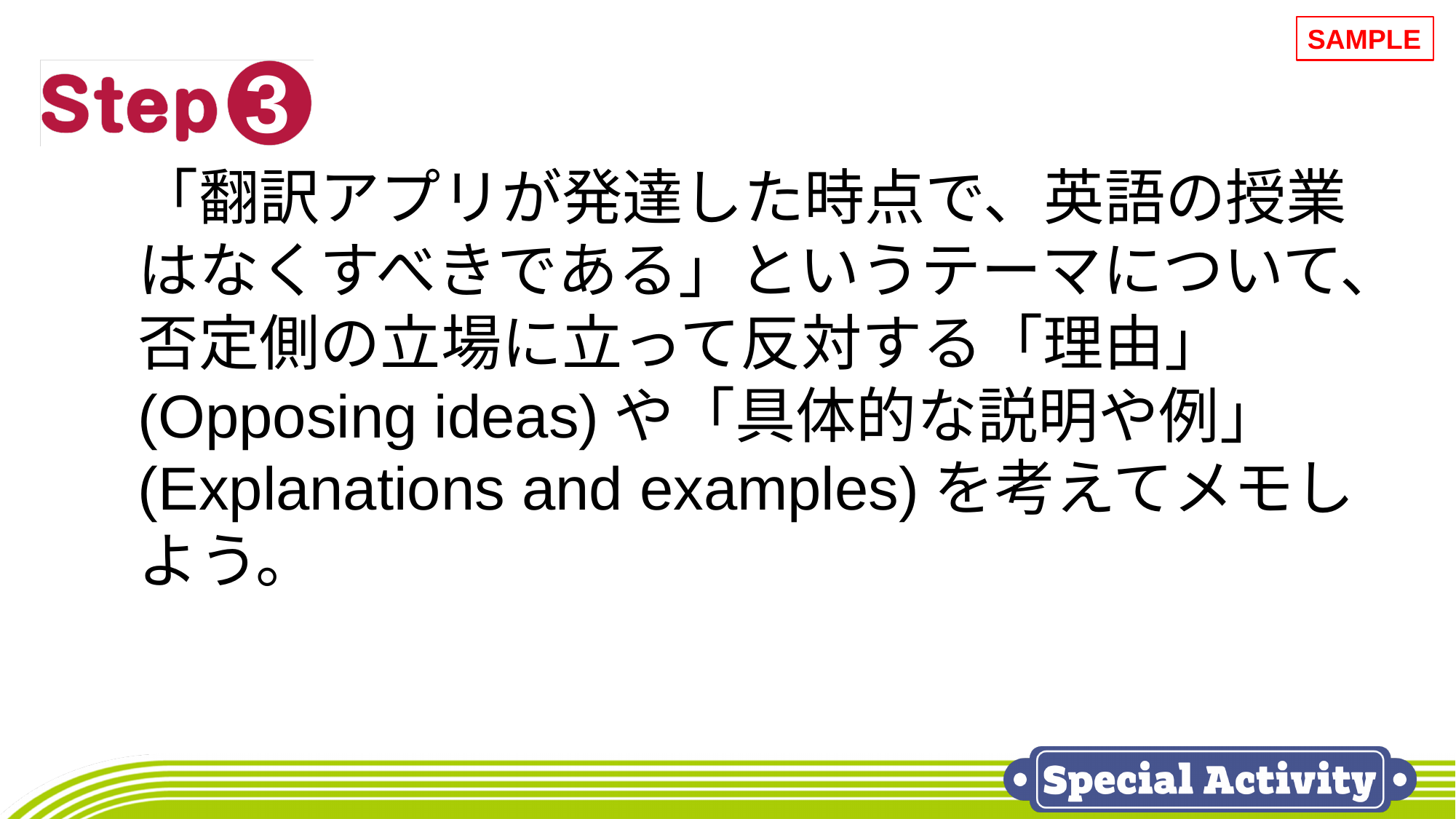

SAMPLE
3
「翻訳アプリが発達した時点で、英語の授業はなくすべきである」というテーマについて、否定側の立場に立って反対する「理由」(Opposing ideas)や「具体的な説明や例」(Explanations and examples)を考えてメモしよう。